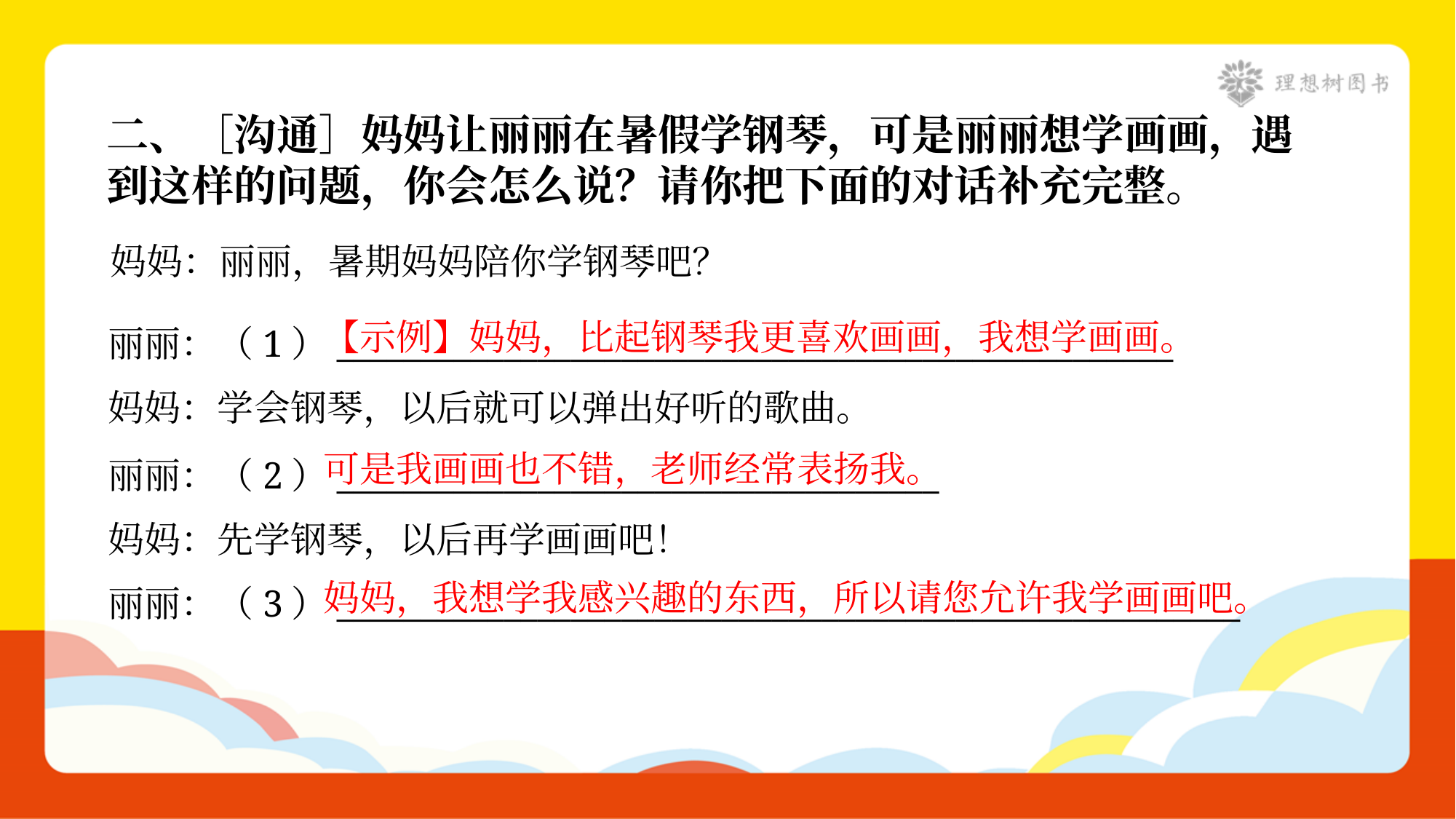

二、［沟通］妈妈让丽丽在暑假学钢琴，可是丽丽想学画画，遇
到这样的问题，你会怎么说？请你把下面的对话补充完整。

妈妈：丽丽，暑期妈妈陪你学钢琴吧？
【示例】妈妈，比起钢琴我更喜欢画画，我想学画画。
丽丽：（1）__________________________________________________
妈妈：学会钢琴，以后就可以弹出好听的歌曲。
可是我画画也不错，老师经常表扬我。
丽丽：（2）____________________________________
妈妈：先学钢琴，以后再学画画吧！
妈妈，我想学我感兴趣的东西，所以请您允许我学画画吧。
丽丽：（3）______________________________________________________